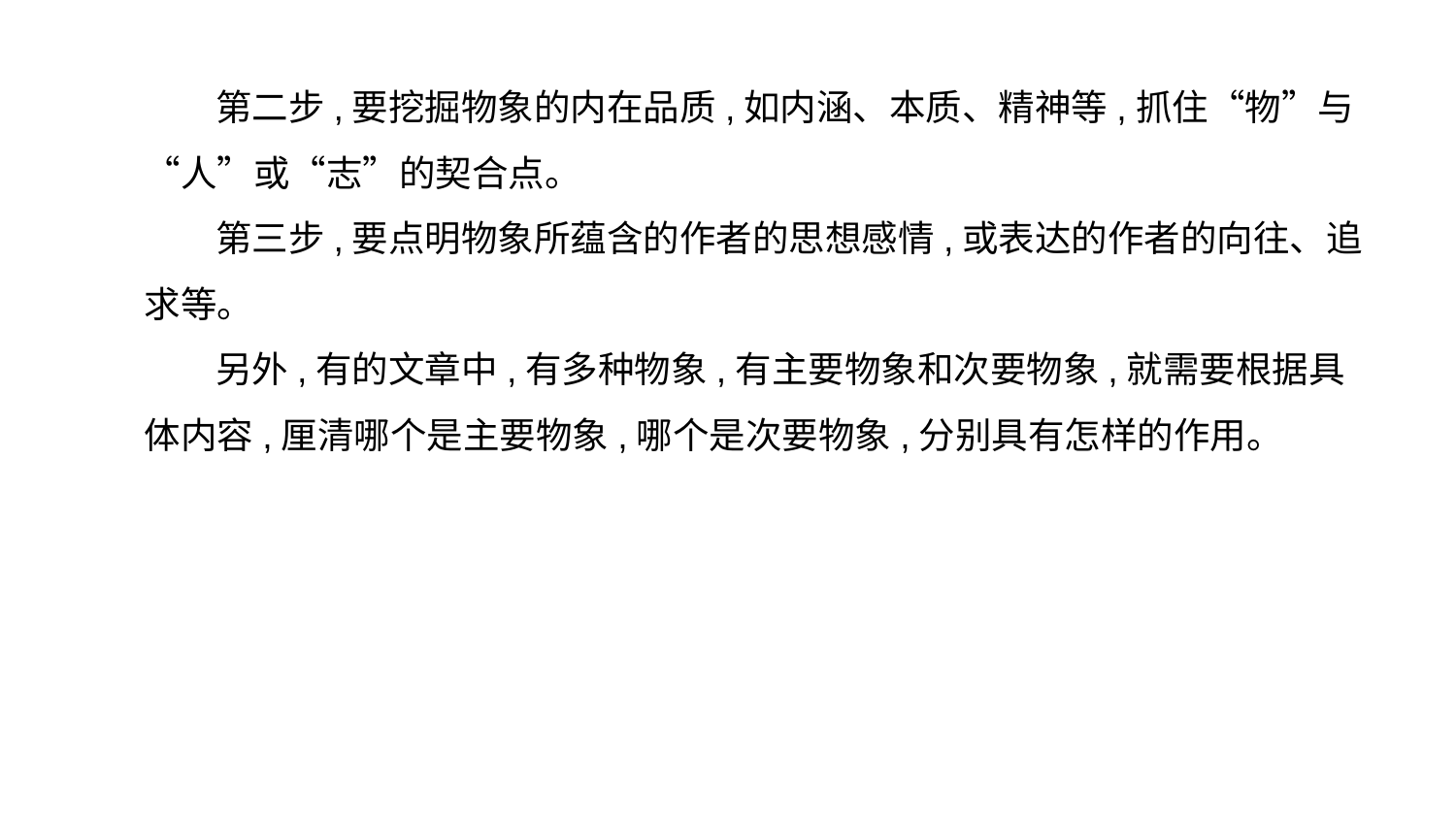

第二步,要挖掘物象的内在品质,如内涵、本质、精神等,抓住“物”与“人”或“志”的契合点。
第三步,要点明物象所蕴含的作者的思想感情,或表达的作者的向往、追求等。
另外,有的文章中,有多种物象,有主要物象和次要物象,就需要根据具体内容,厘清哪个是主要物象,哪个是次要物象,分别具有怎样的作用。